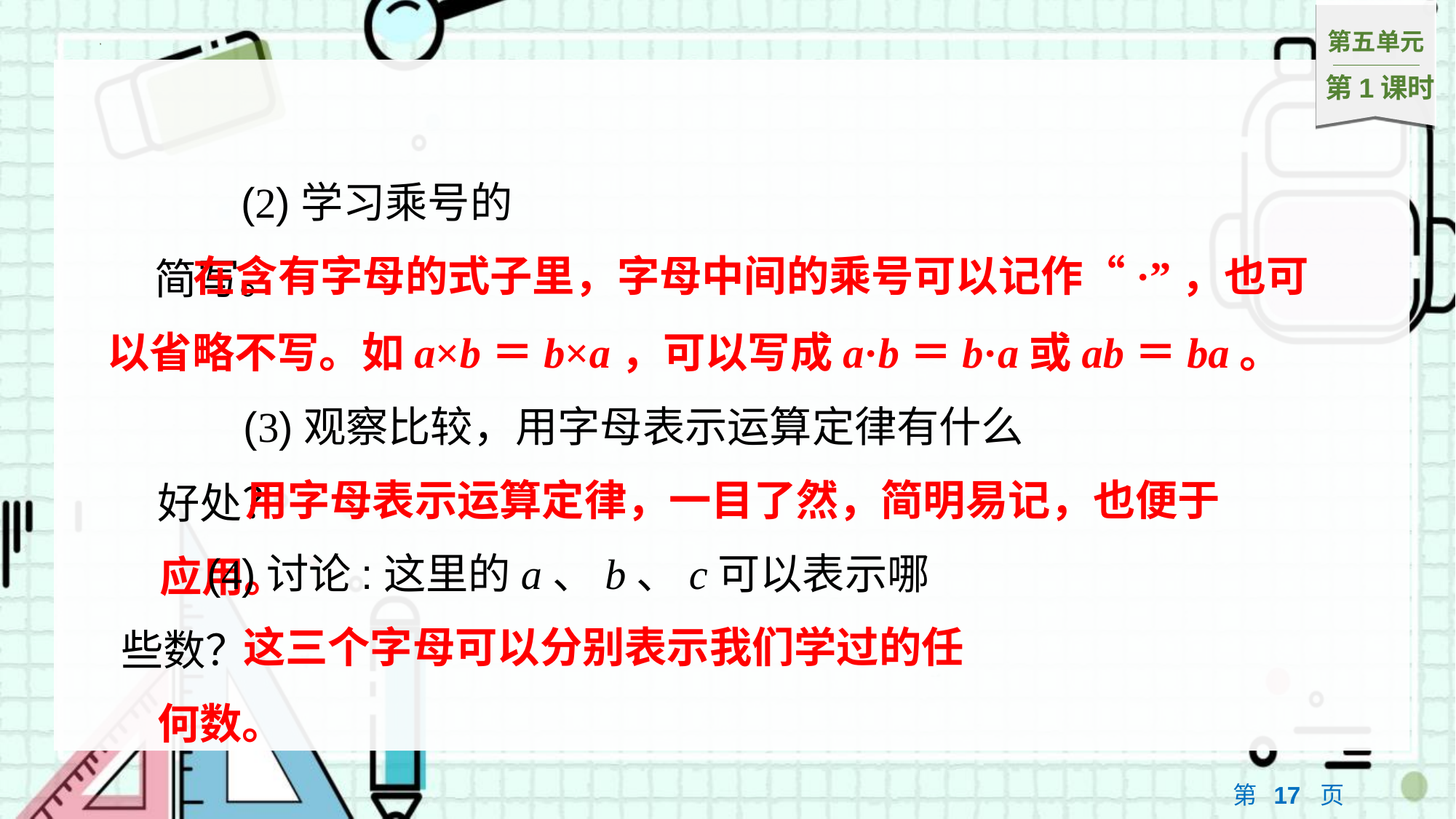

(2)学习乘号的简写。
在含有字母的式子里，字母中间的乘号可以记作“·”，也可以省略不写。如a×b＝b×a，可以写成a·b＝b·a或ab＝ba。
(3)观察比较，用字母表示运算定律有什么好处？
用字母表示运算定律，一目了然，简明易记，也便于应用。
(4)讨论:这里的a、b、c可以表示哪些数？
这三个字母可以分别表示我们学过的任何数。